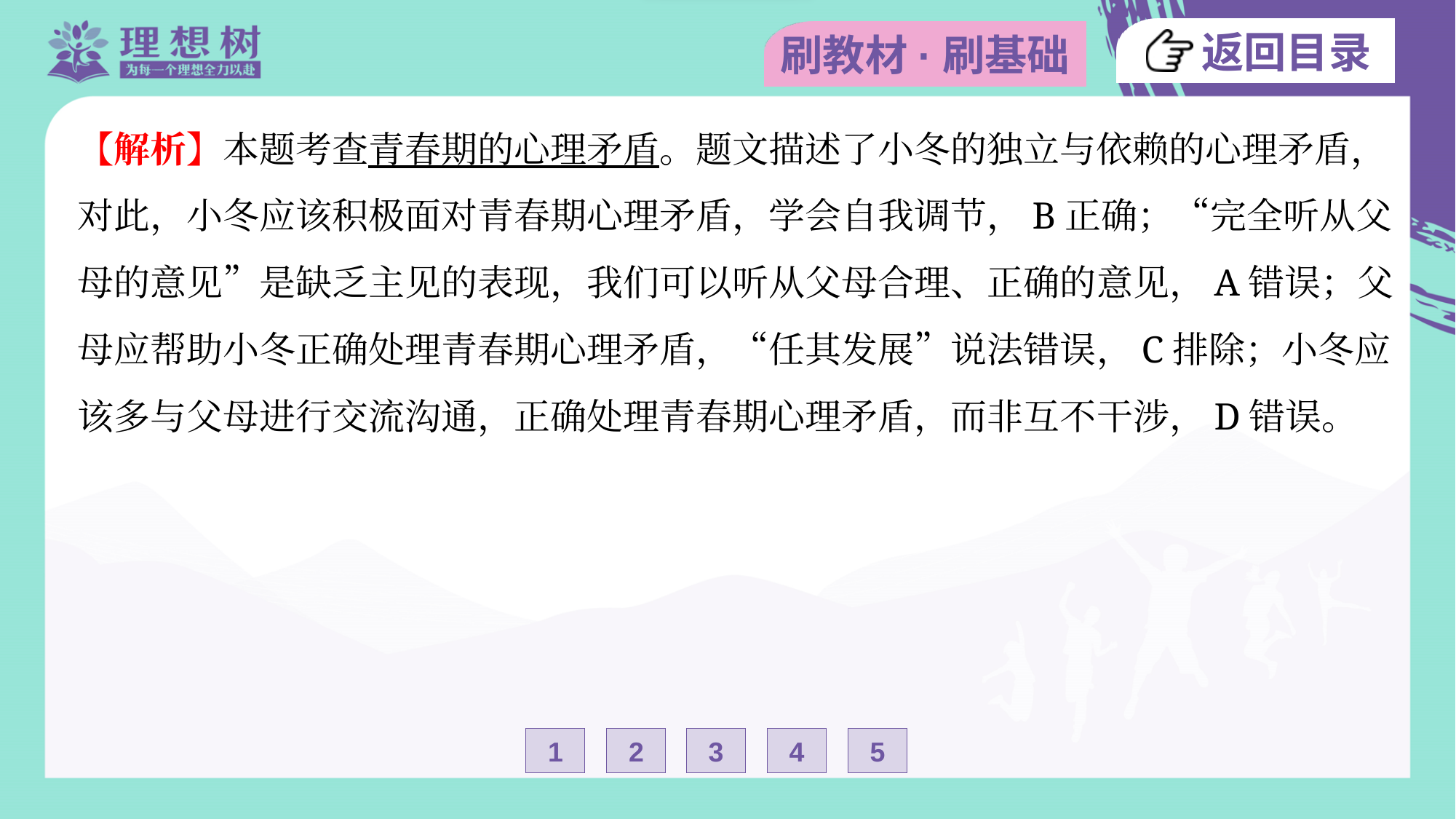

【解析】本题考查青春期的心理矛盾。题文描述了小冬的独立与依赖的心理矛盾，
对此，小冬应该积极面对青春期心理矛盾，学会自我调节，B正确；“完全听从父
母的意见”是缺乏主见的表现，我们可以听从父母合理、正确的意见，A错误；父
母应帮助小冬正确处理青春期心理矛盾，“任其发展”说法错误，C排除；小冬应
该多与父母进行交流沟通，正确处理青春期心理矛盾，而非互不干涉，D错误。